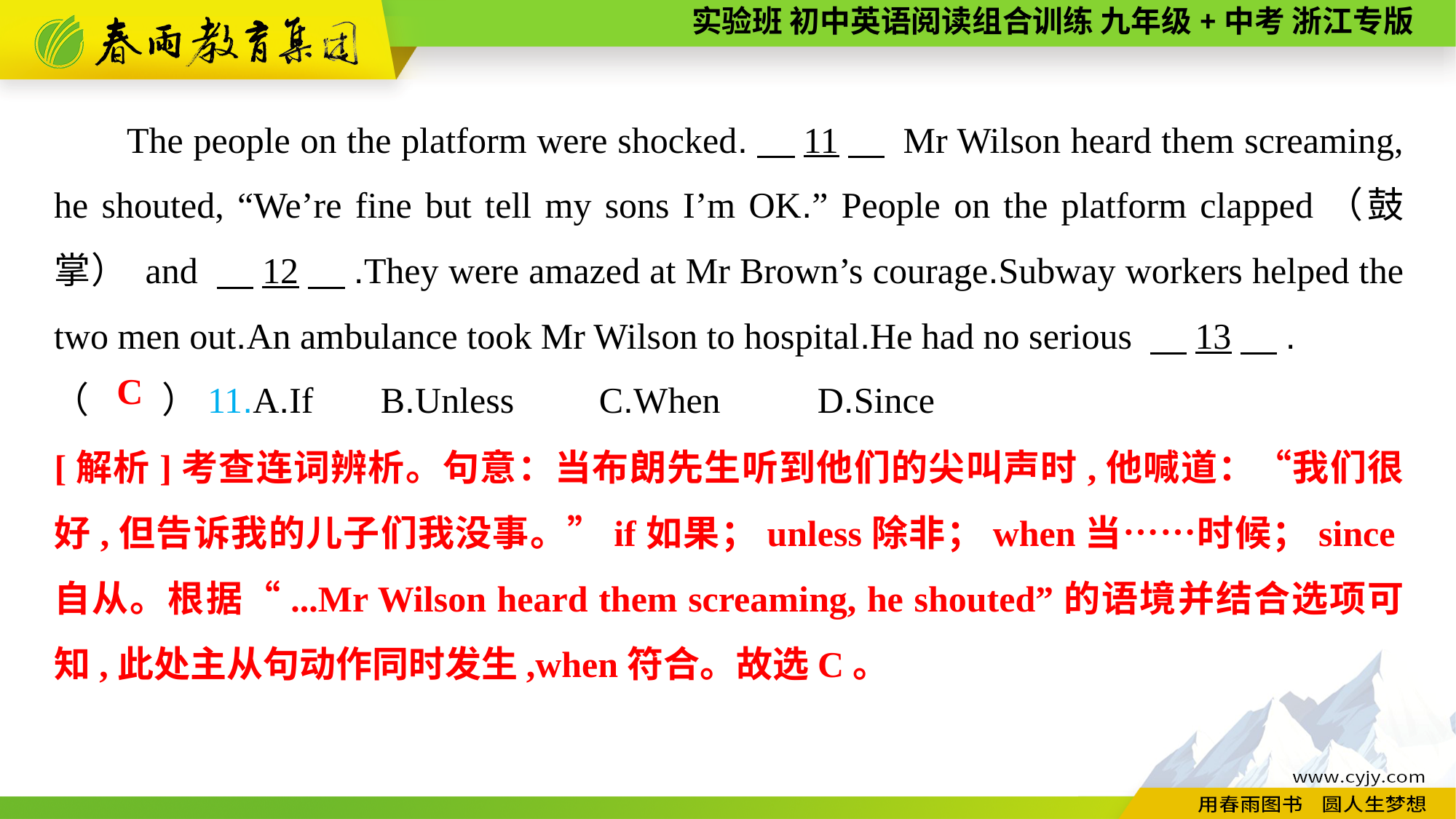

The people on the platform were shocked.　11　 Mr Wilson heard them screaming, he shouted, “We’re fine but tell my sons I’m OK.” People on the platform clapped（鼓掌） and 　12　.They were amazed at Mr Brown’s courage.Subway workers helped the two men out.An ambulance took Mr Wilson to hospital.He had no serious 　13　.
（　　）11.A.If	B.Unless	C.When	D.Since
C
[解析]考查连词辨析。句意：当布朗先生听到他们的尖叫声时,他喊道：“我们很好,但告诉我的儿子们我没事。”if如果；unless除非；when当……时候；since自从。根据“...Mr Wilson heard them screaming, he shouted”的语境并结合选项可知,此处主从句动作同时发生,when符合。故选C。